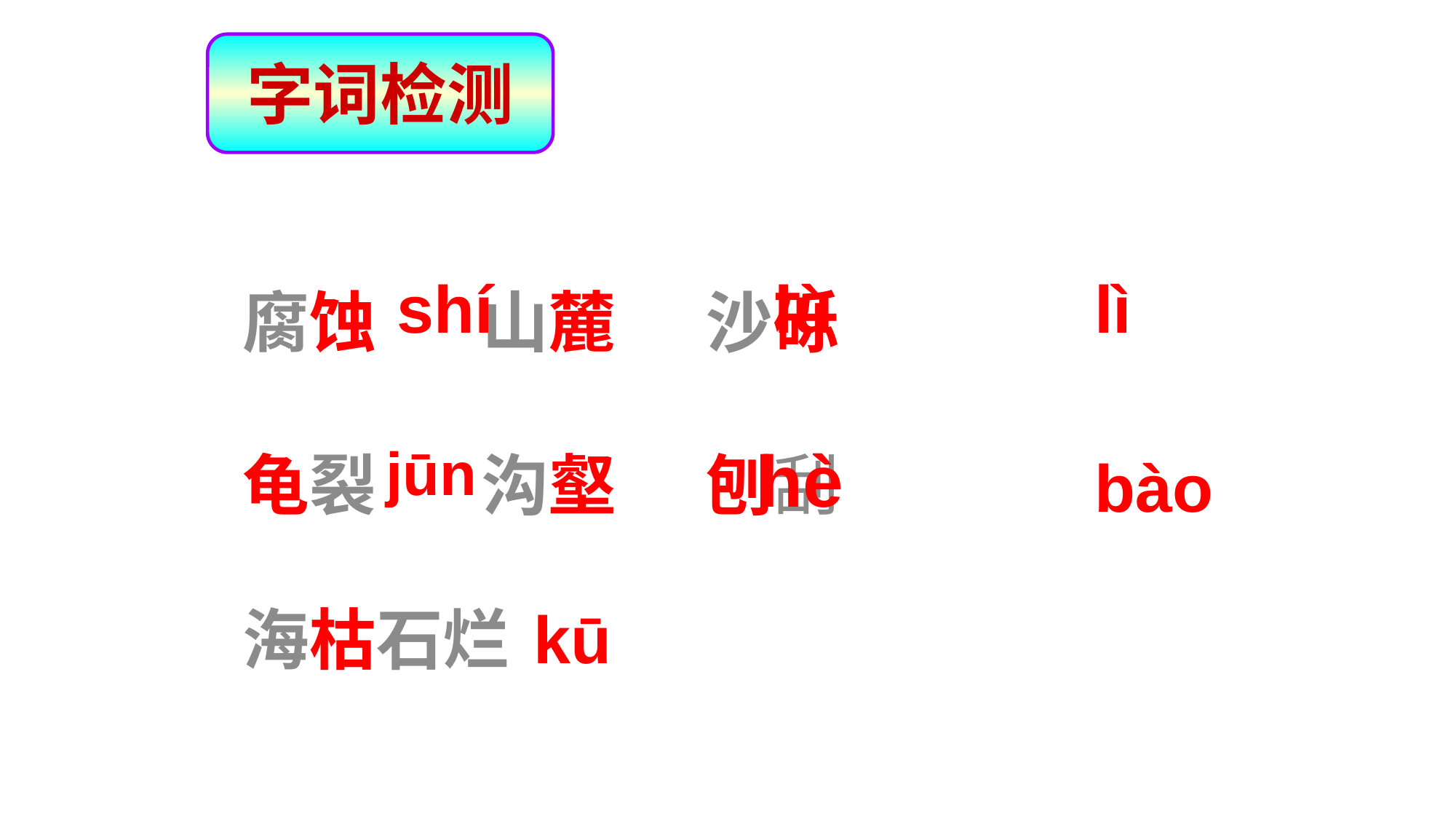

字词检测

腐蚀       山麓      沙砾

龟裂       沟壑      刨刮

海枯石烂

shí
lù
lì
jūn
hè
bào
kū